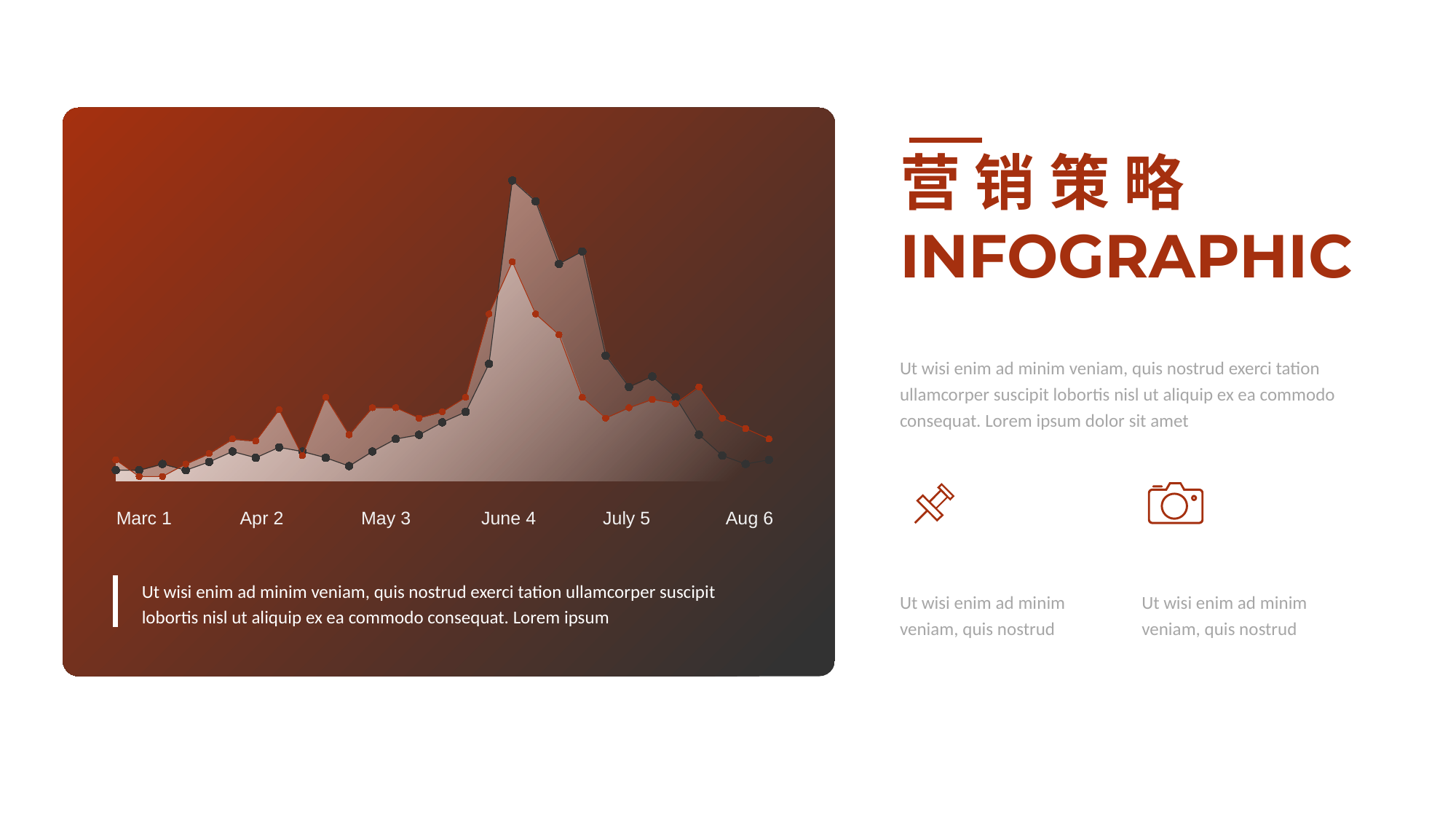

营 销 策 略
INFOGRAPHIC

### Chart

| Category | Category A | Category B Fill | Category A Fill | Category B |
|---|---|---|---|---|
| 42268 | 5.0 | 10.0 | 5.0 | 10.0 |
| 42269 | 5.0 | 2.0 | 5.0 | 2.0 |
| 42270 | 8.0 | 2.0 | 8.0 | 2.0 |
| 42271 | 5.0 | 8.0 | 5.0 | 8.0 |
| 42272 | 9.0 | 13.0 | 9.0 | 13.0 |
| 42273 | 14.0 | 20.0 | 14.0 | 20.0 |
| 42274 | 11.0 | 19.0 | 11.0 | 19.0 |
| 42275 | 16.0 | 34.0 | 16.0 | 34.0 |
| 42276 | 14.0 | 12.0 | 14.0 | 12.0 |
| 42277 | 11.0 | 40.0 | 11.0 | 40.0 |
| 42278 | 7.0 | 22.0 | 7.0 | 22.0 |
| 42279 | 14.0 | 35.0 | 14.0 | 35.0 |
| 42280 | 20.0 | 35.0 | 20.0 | 35.0 |
| 42281 | 22.0 | 30.0 | 22.0 | 30.0 |
| 42282 | 28.0 | 33.0 | 28.0 | 33.0 |
| 42283 | 33.0 | 40.0 | 33.0 | 40.0 |
| 42284 | 56.0 | 80.0 | 56.0 | 80.0 |
| 42285 | 144.0 | 105.0 | 144.0 | 105.0 |
| 42286 | 134.0 | 80.0 | 134.0 | 80.0 |
| 42287 | 104.0 | 70.0 | 104.0 | 70.0 |
| 42288 | 110.0 | 40.0 | 110.0 | 40.0 |
| 42289 | 60.0 | 30.0 | 60.0 | 30.0 |
| 42290 | 45.0 | 35.0 | 45.0 | 35.0 |
| 42291 | 50.0 | 39.0 | 50.0 | 39.0 |
| 42292 | 40.0 | 37.0 | 40.0 | 37.0 |
| 42293 | 22.0 | 45.0 | 22.0 | 45.0 |
| 42294 | 12.0 | 30.0 | 12.0 | 30.0 |
| 42295 | 8.0 | 25.0 | 8.0 | 25.0 |
| 42296 | 10.0 | 20.0 | 10.0 | 20.0 |
Marc 1
Apr 2
May 3
June 4
July 5
Aug 6
Subtitle Text Goes Here
Ut wisi enim ad minim veniam, quis nostrud exerci tation ullamcorper suscipit lobortis nisl ut aliquip ex ea commodo consequat. Lorem ipsum dolor sit amet

产 品 策 略 1
产 品 策 略 2
Ut wisi enim ad minim veniam, quis nostrud exerci tation ullamcorper suscipit lobortis nisl ut aliquip ex ea commodo consequat. Lorem ipsum
Ut wisi enim ad minim veniam, quis nostrud
Ut wisi enim ad minim veniam, quis nostrud